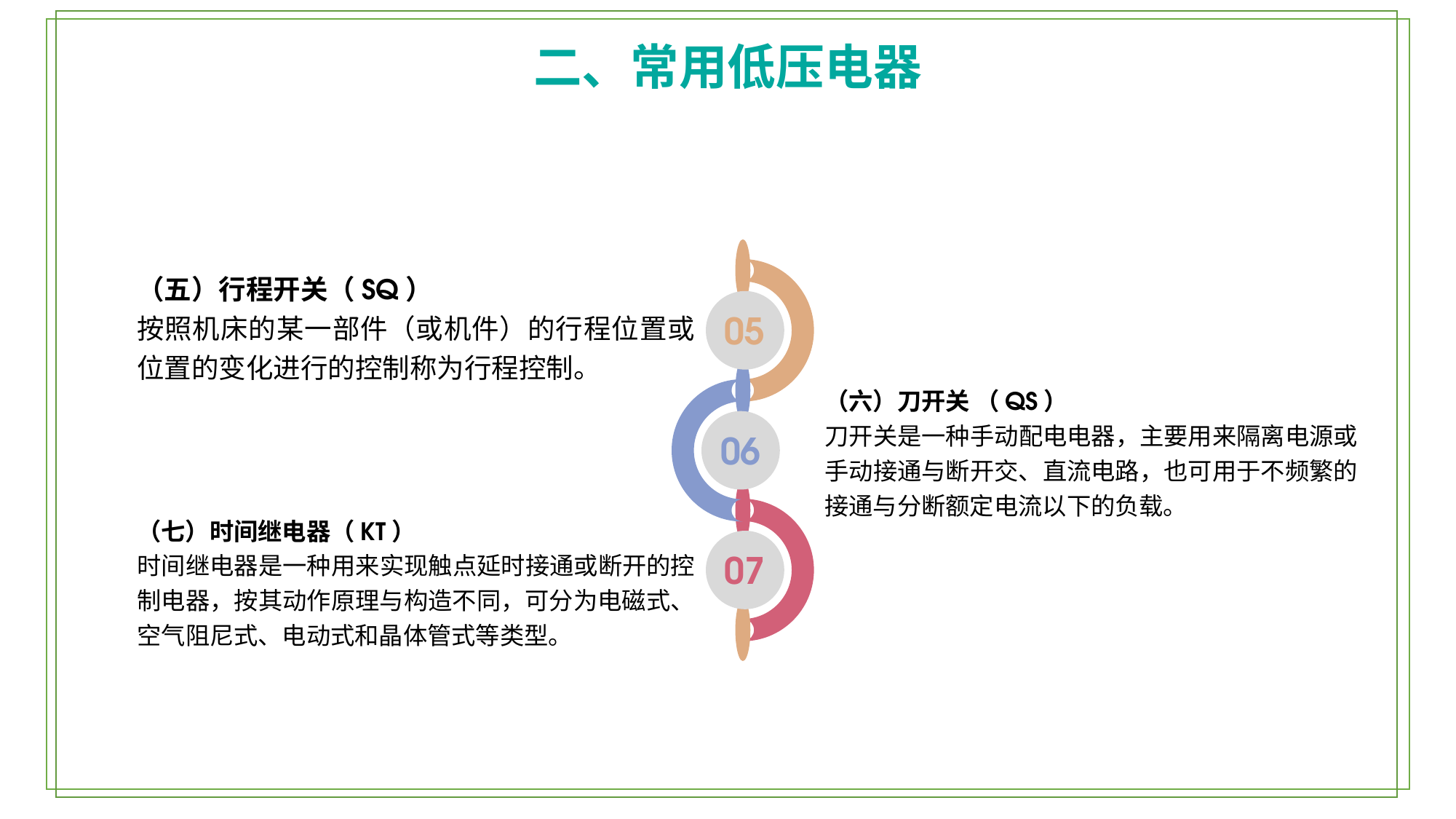

二、常用低压电器

（五）行程开关（SQ）
按照机床的某一部件（或机件）的行程位置或位置的变化进行的控制称为行程控制。

05

（六）刀开关 （QS）
刀开关是一种手动配电电器，主要用来隔离电源或手动接通与断开交、直流电路，也可用于不频繁的接通与分断额定电流以下的负载。

06

（七）时间继电器（KT）
时间继电器是一种用来实现触点延时接通或断开的控制电器，按其动作原理与构造不同，可分为电磁式、空气阻尼式、电动式和晶体管式等类型。
07